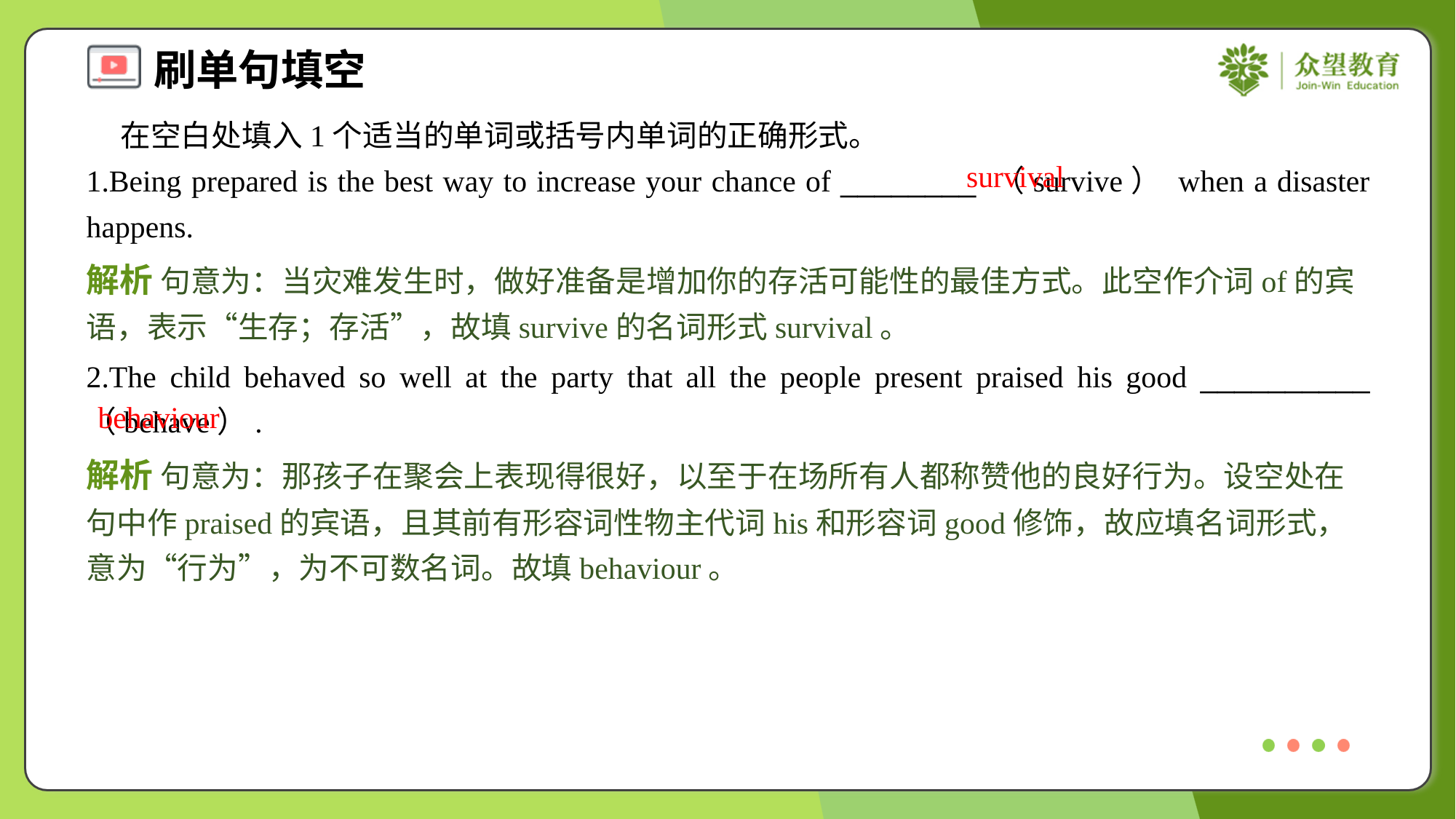

在空白处填入1个适当的单词或括号内单词的正确形式。
1.Being prepared is the best way to increase your chance of ________ （survive） when a disaster happens.
survival
解析 句意为：当灾难发生时，做好准备是增加你的存活可能性的最佳方式。此空作介词of的宾语，表示“生存；存活”，故填survive的名词形式survival。
2.The child behaved so well at the party that all the people present praised his good __________ （behave）.
behaviour
解析 句意为：那孩子在聚会上表现得很好，以至于在场所有人都称赞他的良好行为。设空处在句中作praised的宾语，且其前有形容词性物主代词his和形容词good修饰，故应填名词形式，意为“行为”，为不可数名词。故填behaviour。